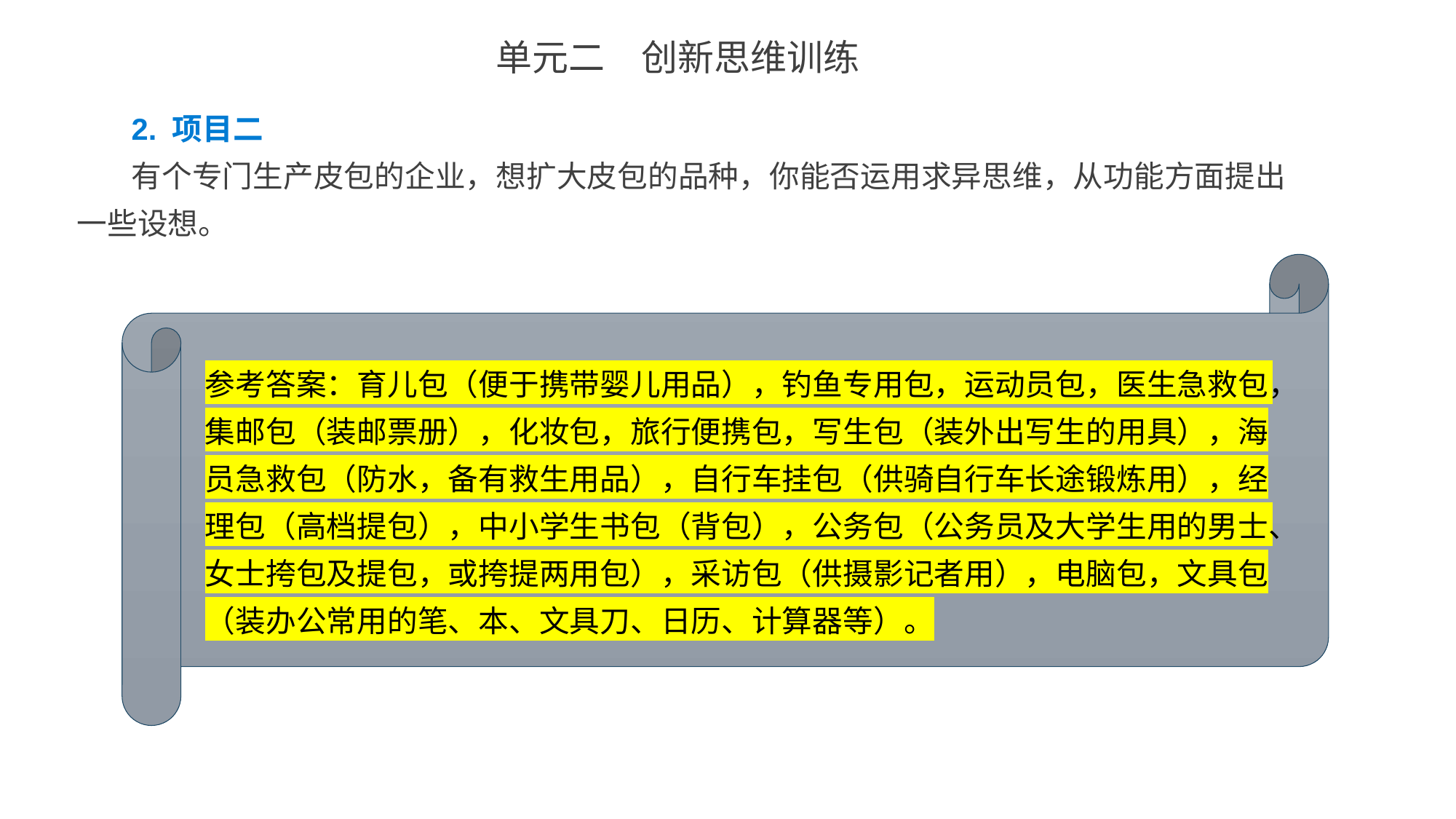

单元二　创新思维训练
2. 项目二
有个专门生产皮包的企业，想扩大皮包的品种，你能否运用求异思维，从功能方面提出一些设想。

参考答案：育儿包（便于携带婴儿用品），钓鱼专用包，运动员包，医生急救包，集邮包（装邮票册），化妆包，旅行便携包，写生包（装外出写生的用具），海员急救包（防水，备有救生用品），自行车挂包（供骑自行车长途锻炼用），经理包（高档提包），中小学生书包（背包），公务包（公务员及大学生用的男士、女士挎包及提包，或挎提两用包），采访包（供摄影记者用），电脑包，文具包（装办公常用的笔、本、文具刀、日历、计算器等）。